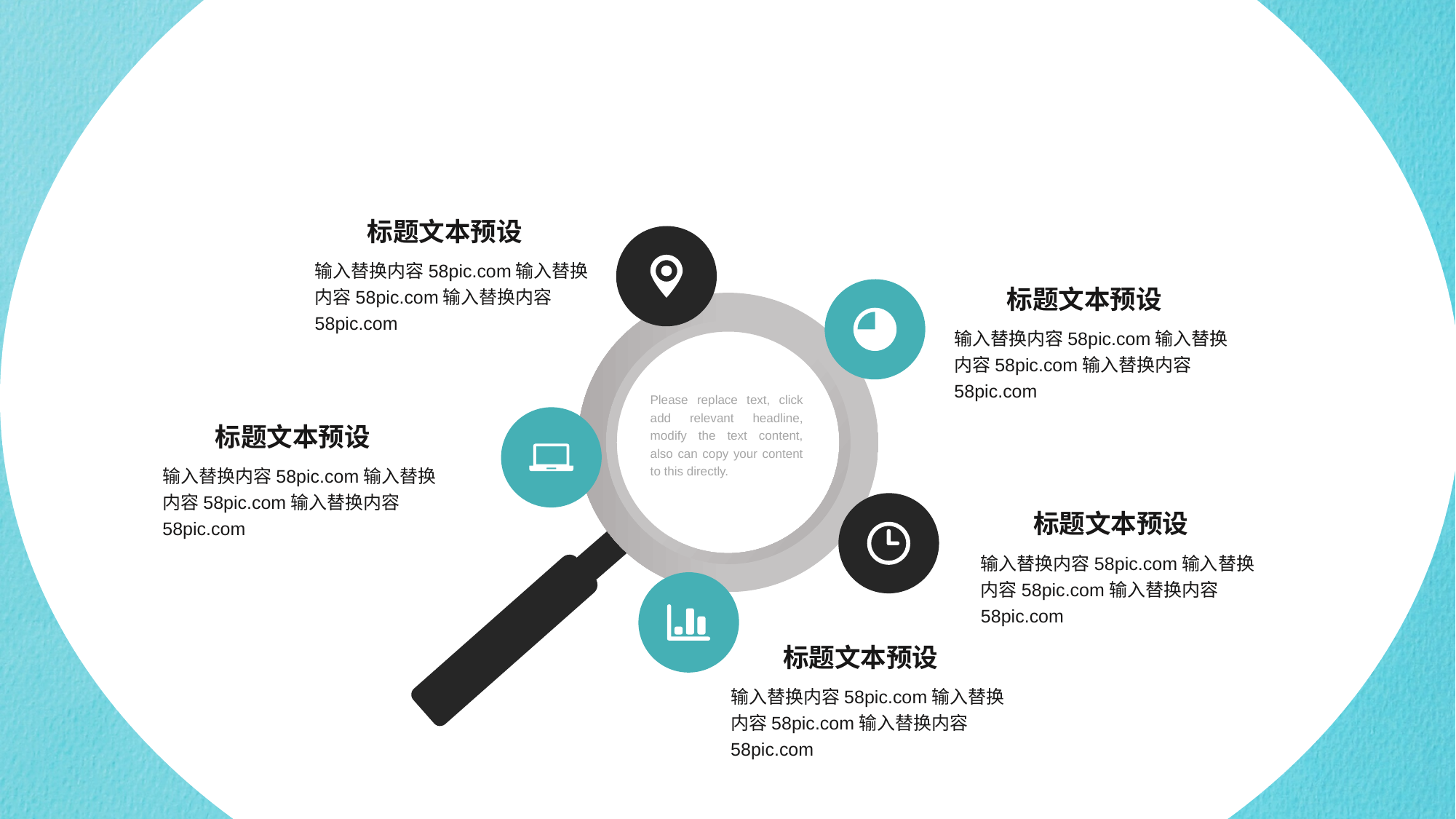

标题文本预设

输入替换内容58pic.com输入替换内容58pic.com输入替换内容58pic.com
标题文本预设

输入替换内容58pic.com输入替换内容58pic.com输入替换内容58pic.com
Please replace text, click add relevant headline, modify the text content, also can copy your content to this directly.

标题文本预设
输入替换内容58pic.com输入替换内容58pic.com输入替换内容58pic.com

标题文本预设
输入替换内容58pic.com输入替换内容58pic.com输入替换内容58pic.com

标题文本预设
输入替换内容58pic.com输入替换内容58pic.com输入替换内容58pic.com